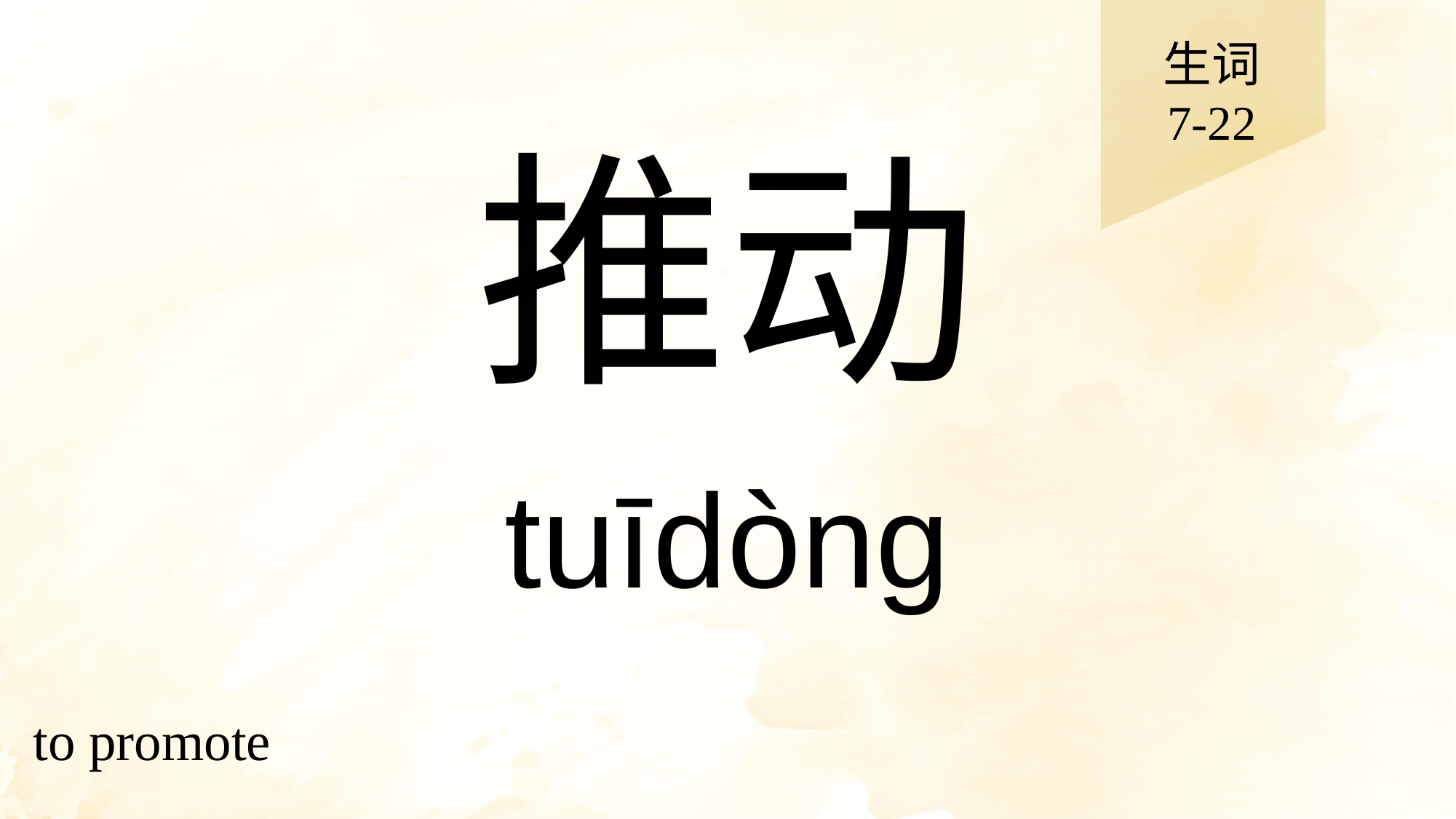

生词
7-22
# 推动
tuīdòng
to promote